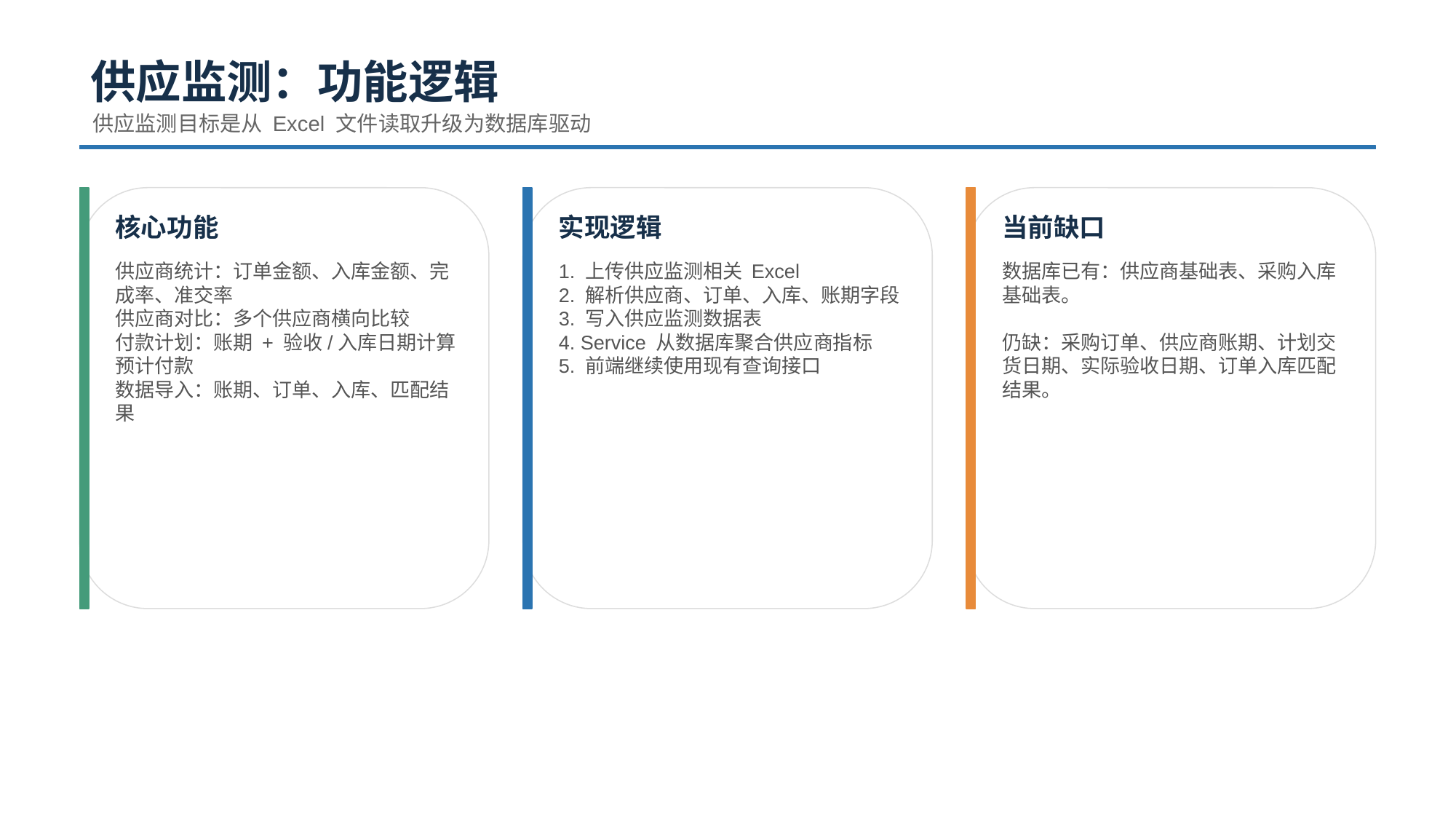

供应监测：功能逻辑
供应监测目标是从 Excel 文件读取升级为数据库驱动

核心功能
实现逻辑
当前缺口
供应商统计：订单金额、入库金额、完成率、准交率
供应商对比：多个供应商横向比较
付款计划：账期 + 验收/入库日期计算预计付款
数据导入：账期、订单、入库、匹配结果
1. 上传供应监测相关 Excel
2. 解析供应商、订单、入库、账期字段
3. 写入供应监测数据表
4. Service 从数据库聚合供应商指标
5. 前端继续使用现有查询接口
数据库已有：供应商基础表、采购入库基础表。

仍缺：采购订单、供应商账期、计划交货日期、实际验收日期、订单入库匹配结果。